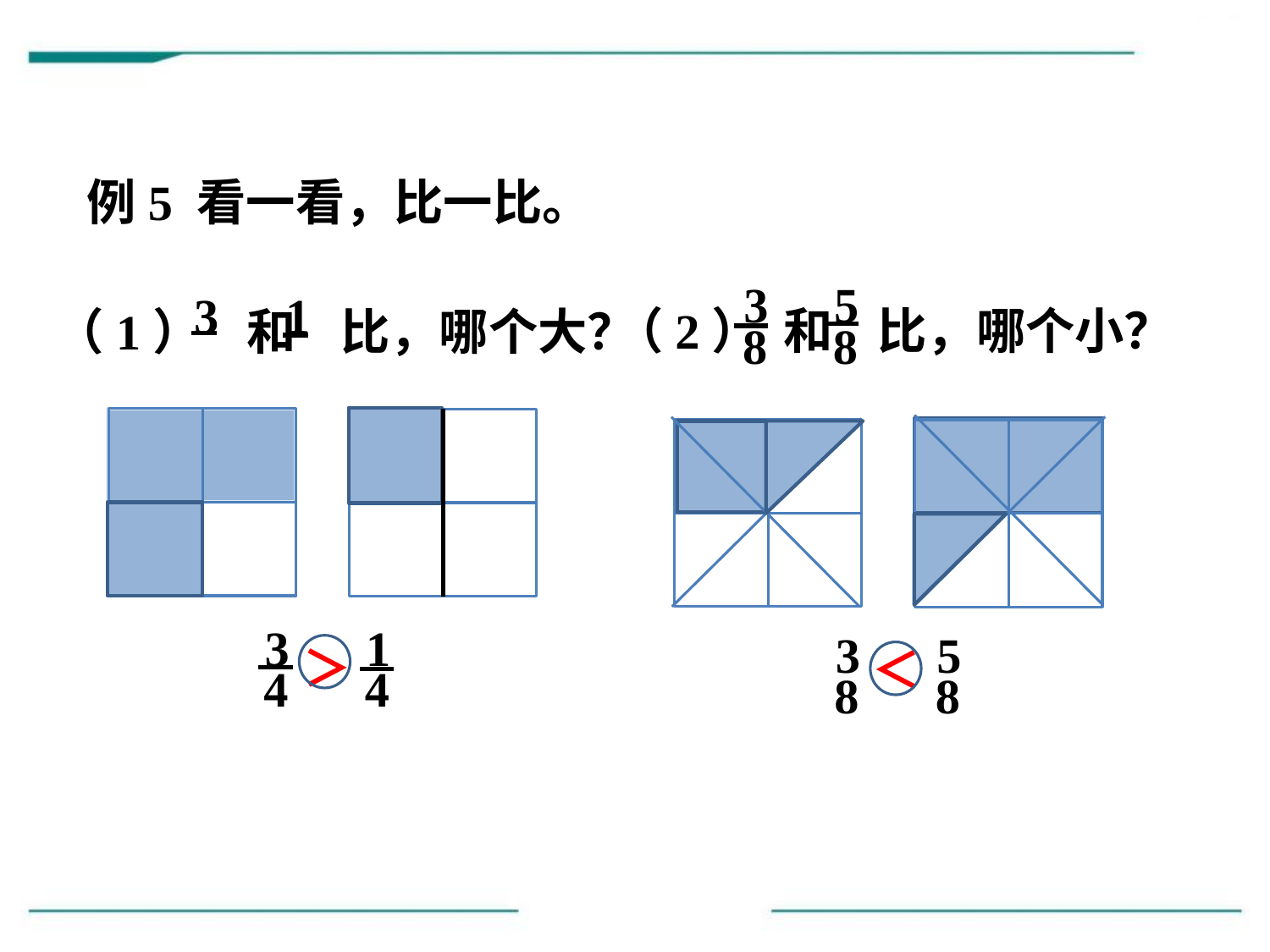

例5 看一看，比一比。
3
5
（2）  和    比，哪个小？
8
8
3
1
（1）    和    比，哪个大？
4
4

3
1

4
4

3
5

8
8
＞
＜